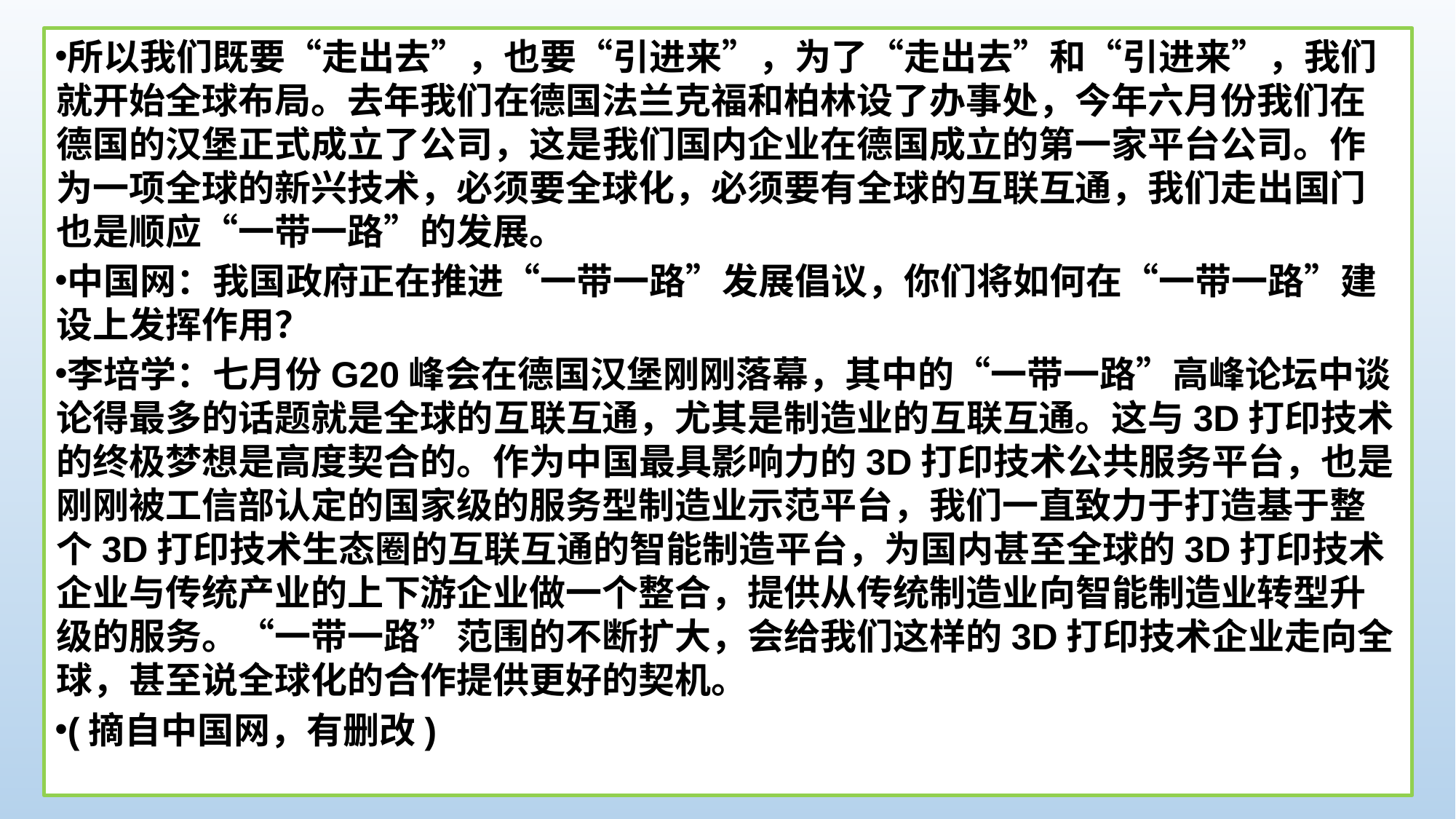

所以我们既要“走出去”，也要“引进来”，为了“走出去”和“引进来”，我们就开始全球布局。去年我们在德国法兰克福和柏林设了办事处，今年六月份我们在德国的汉堡正式成立了公司，这是我们国内企业在德国成立的第一家平台公司。作为一项全球的新兴技术，必须要全球化，必须要有全球的互联互通，我们走出国门也是顺应“一带一路”的发展。
中国网：我国政府正在推进“一带一路”发展倡议，你们将如何在“一带一路”建设上发挥作用？
李培学：七月份G20峰会在德国汉堡刚刚落幕，其中的“一带一路”高峰论坛中谈论得最多的话题就是全球的互联互通，尤其是制造业的互联互通。这与3D打印技术的终极梦想是高度契合的。作为中国最具影响力的3D打印技术公共服务平台，也是刚刚被工信部认定的国家级的服务型制造业示范平台，我们一直致力于打造基于整个3D打印技术生态圈的互联互通的智能制造平台，为国内甚至全球的3D打印技术企业与传统产业的上下游企业做一个整合，提供从传统制造业向智能制造业转型升级的服务。“一带一路”范围的不断扩大，会给我们这样的3D打印技术企业走向全球，甚至说全球化的合作提供更好的契机。
(摘自中国网，有删改)